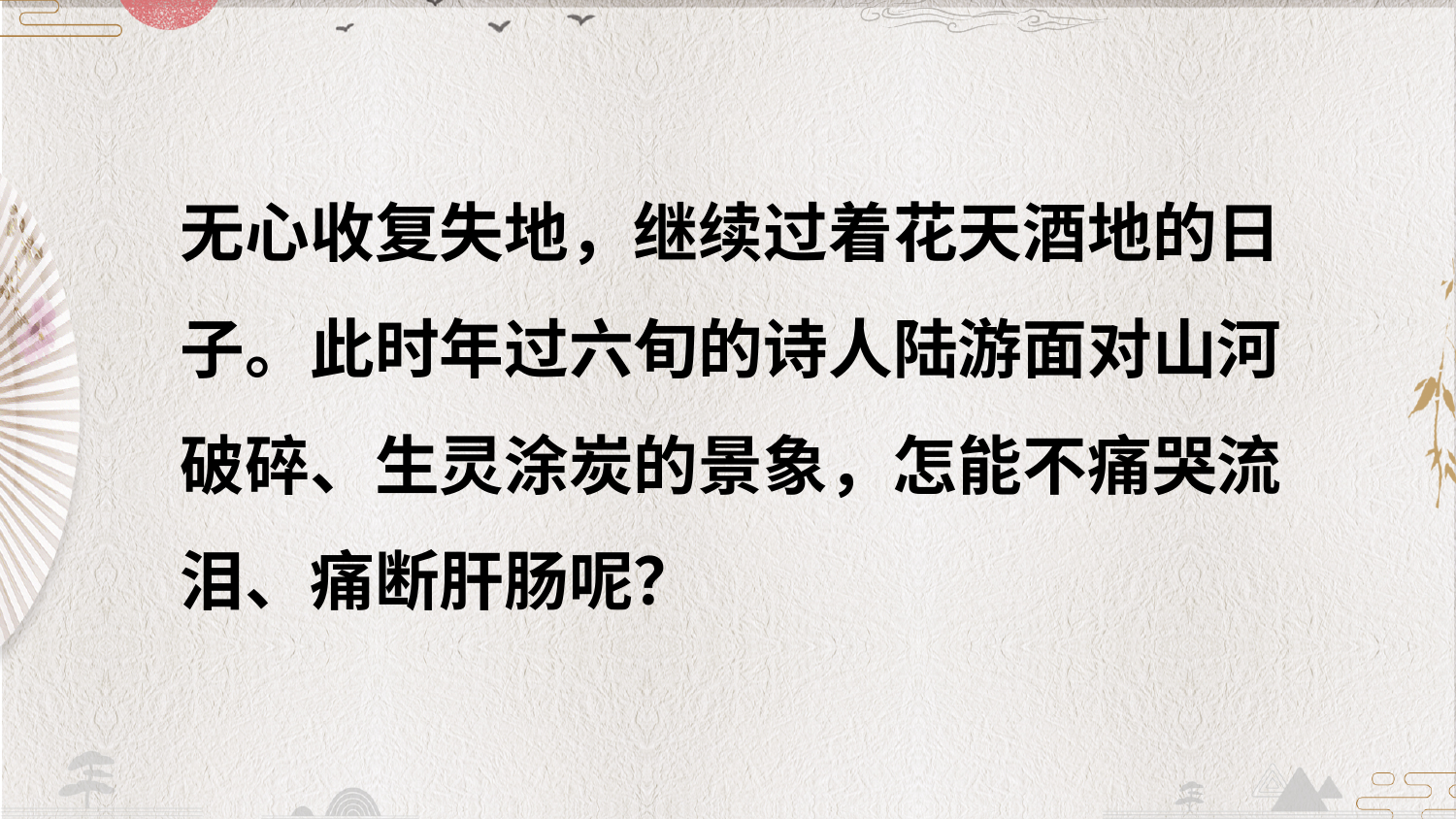

无心收复失地，继续过着花天酒地的日子。此时年过六旬的诗人陆游面对山河破碎、生灵涂炭的景象，怎能不痛哭流泪、痛断肝肠呢？